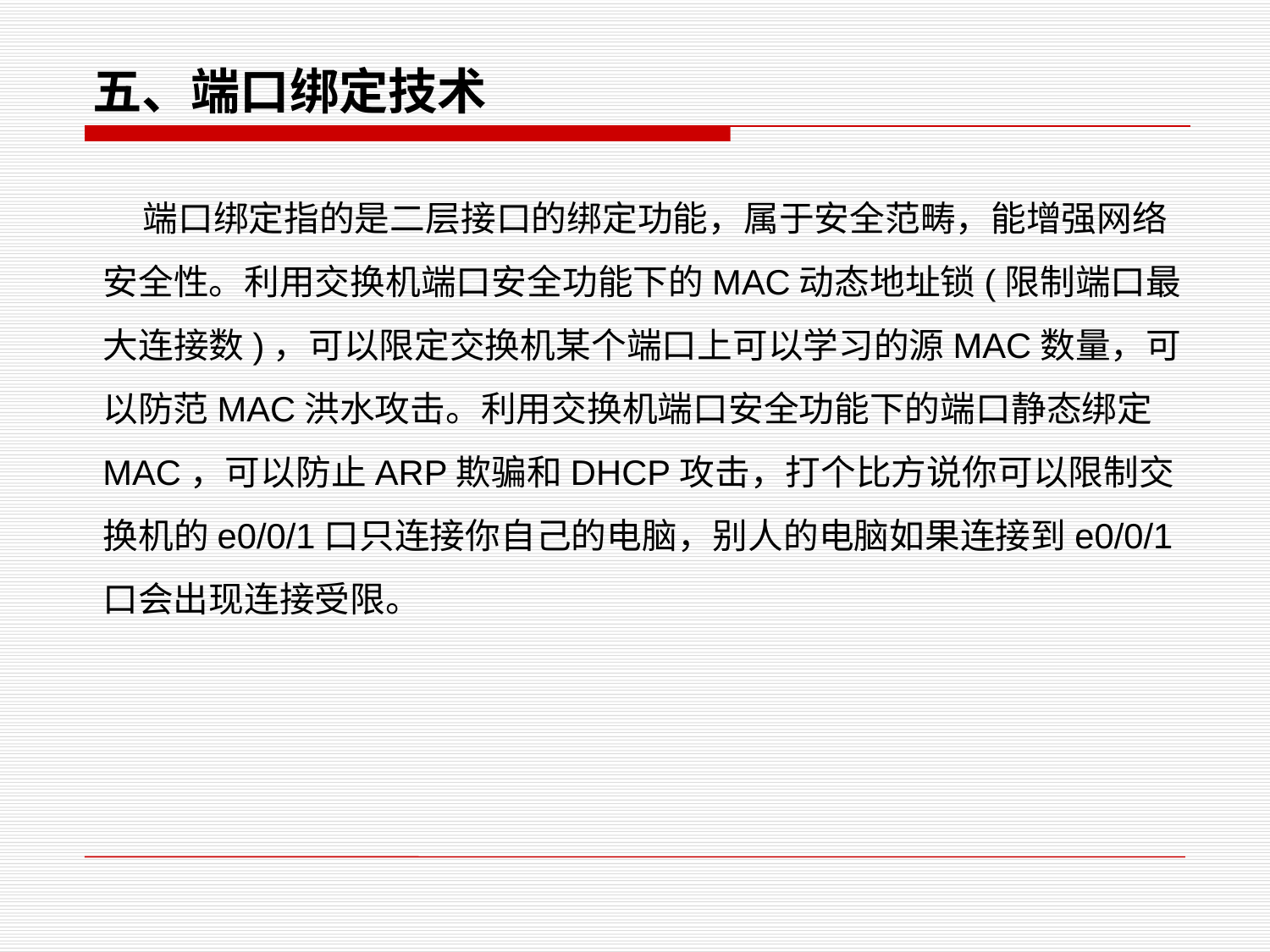

五、端口绑定技术
    端口绑定指的是二层接口的绑定功能，属于安全范畴，能增强网络安全性。利用交换机端口安全功能下的MAC动态地址锁(限制端口最大连接数)，可以限定交换机某个端口上可以学习的源MAC数量，可以防范MAC洪水攻击。利用交换机端口安全功能下的端口静态绑定MAC，可以防止ARP欺骗和DHCP攻击，打个比方说你可以限制交换机的e0/0/1口只连接你自己的电脑，别人的电脑如果连接到e0/0/1口会出现连接受限。
112